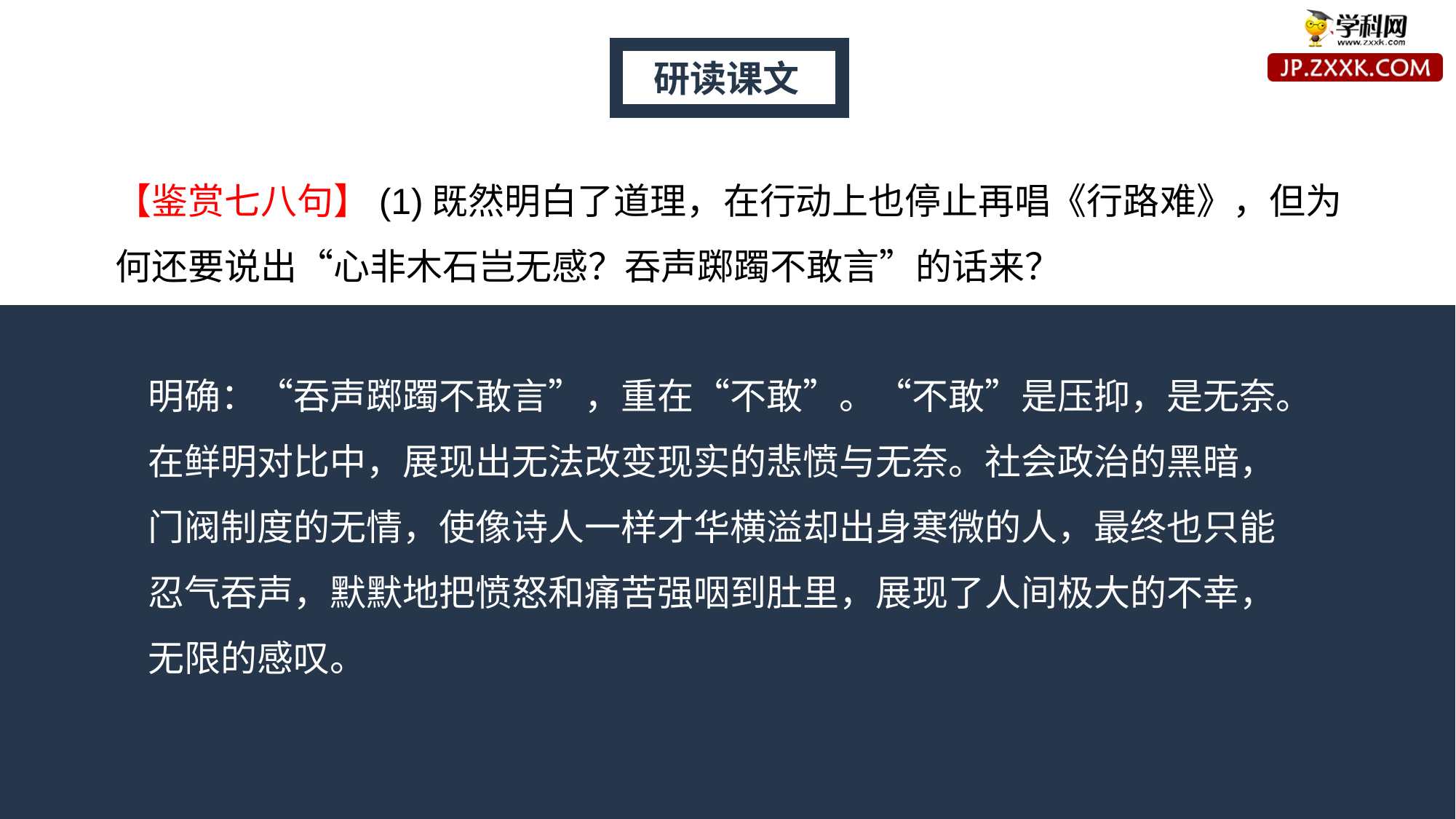

研读课文
【鉴赏七八句】(1)既然明白了道理，在行动上也停止再唱《行路难》，但为何还要说出“心非木石岂无感？吞声踯躅不敢言”的话来？

明确：“吞声踯躅不敢言”，重在“不敢”。“不敢”是压抑，是无奈。在鲜明对比中，展现出无法改变现实的悲愤与无奈。社会政治的黑暗，门阀制度的无情，使像诗人一样才华横溢却出身寒微的人，最终也只能忍气吞声，默默地把愤怒和痛苦强咽到肚里，展现了人间极大的不幸，无限的感叹。